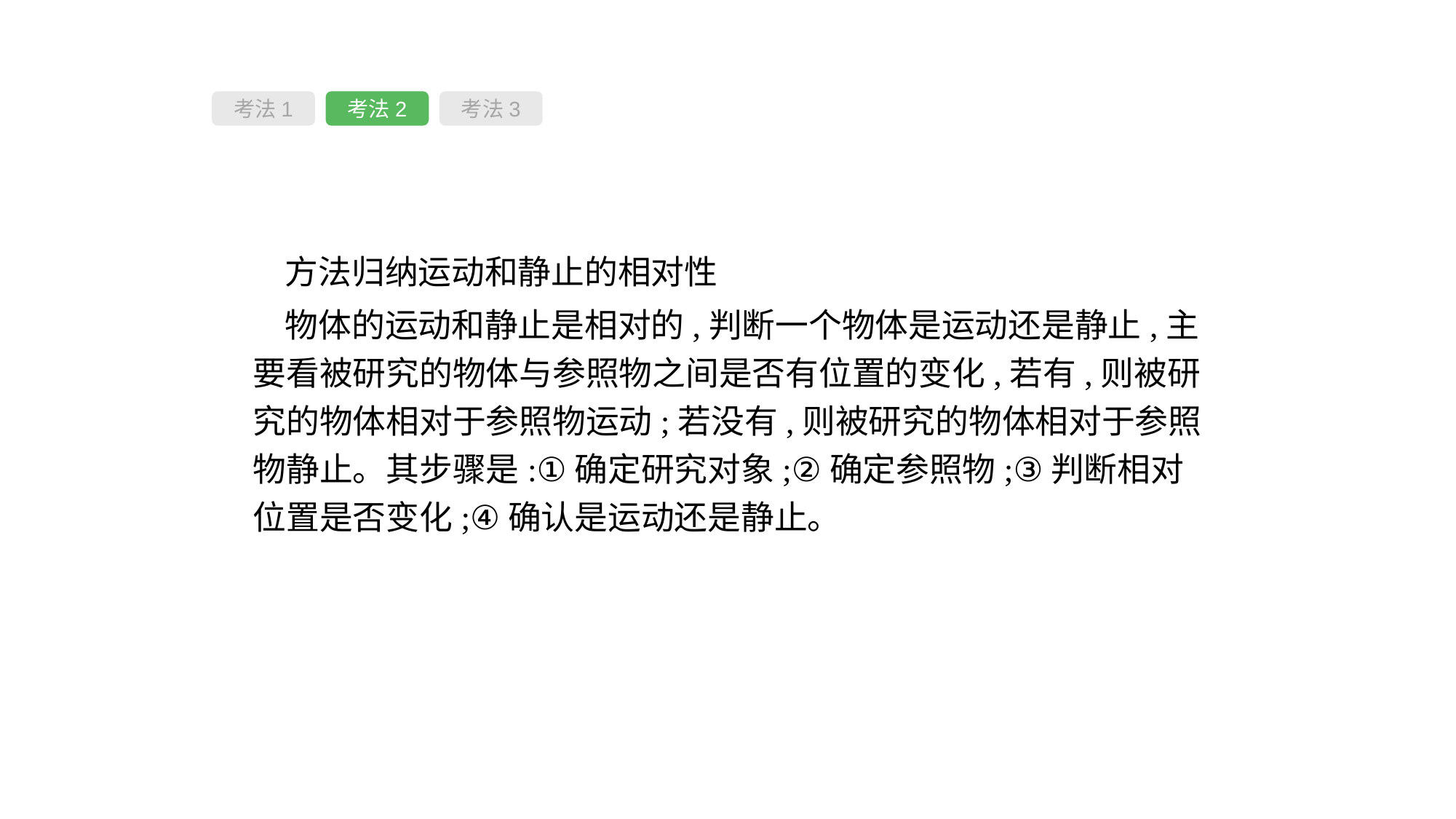

考法1
考法2
考法3
方法归纳运动和静止的相对性
物体的运动和静止是相对的,判断一个物体是运动还是静止,主要看被研究的物体与参照物之间是否有位置的变化,若有,则被研究的物体相对于参照物运动;若没有,则被研究的物体相对于参照物静止。其步骤是:①确定研究对象;②确定参照物;③判断相对位置是否变化;④确认是运动还是静止。